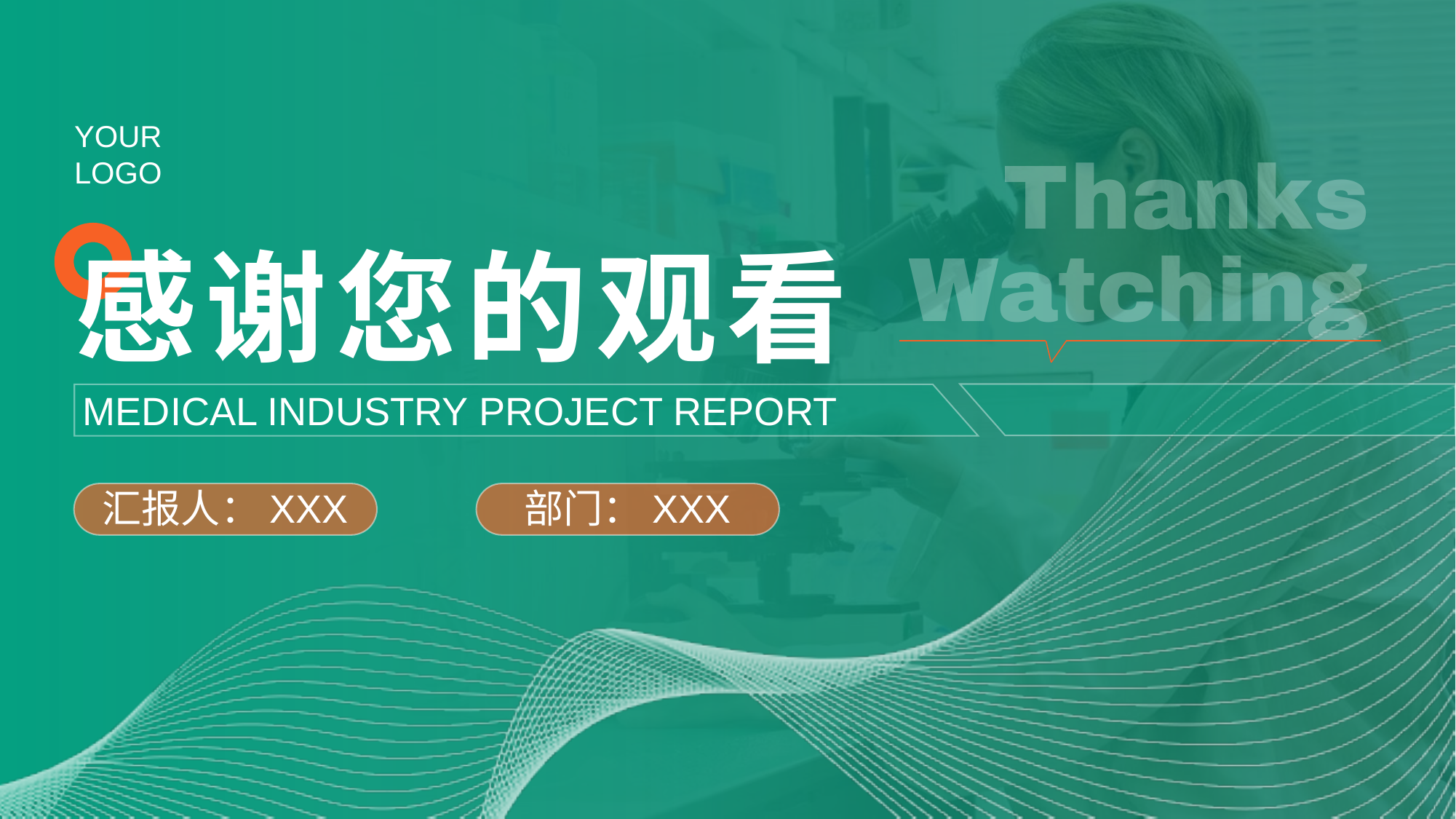

感谢您的观看
MEDICAL INDUSTRY PROJECT REPORT
汇报人：XXX
部门：XXX